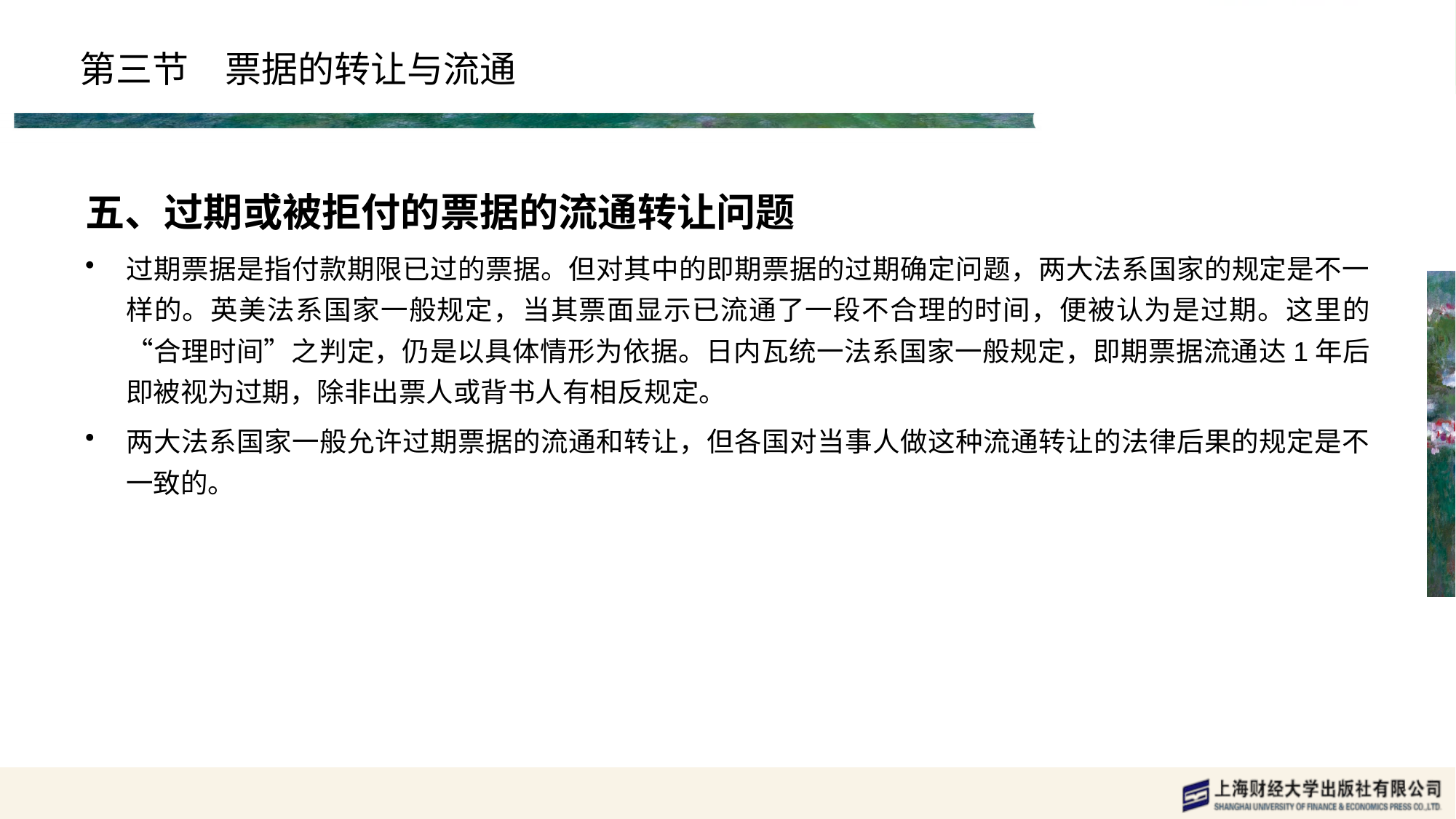

# 第三节　票据的转让与流通
五、过期或被拒付的票据的流通转让问题
过期票据是指付款期限已过的票据。但对其中的即期票据的过期确定问题，两大法系国家的规定是不一样的。英美法系国家一般规定，当其票面显示已流通了一段不合理的时间，便被认为是过期。这里的“合理时间”之判定，仍是以具体情形为依据。日内瓦统一法系国家一般规定，即期票据流通达1年后即被视为过期，除非出票人或背书人有相反规定。
两大法系国家一般允许过期票据的流通和转让，但各国对当事人做这种流通转让的法律后果的规定是不一致的。